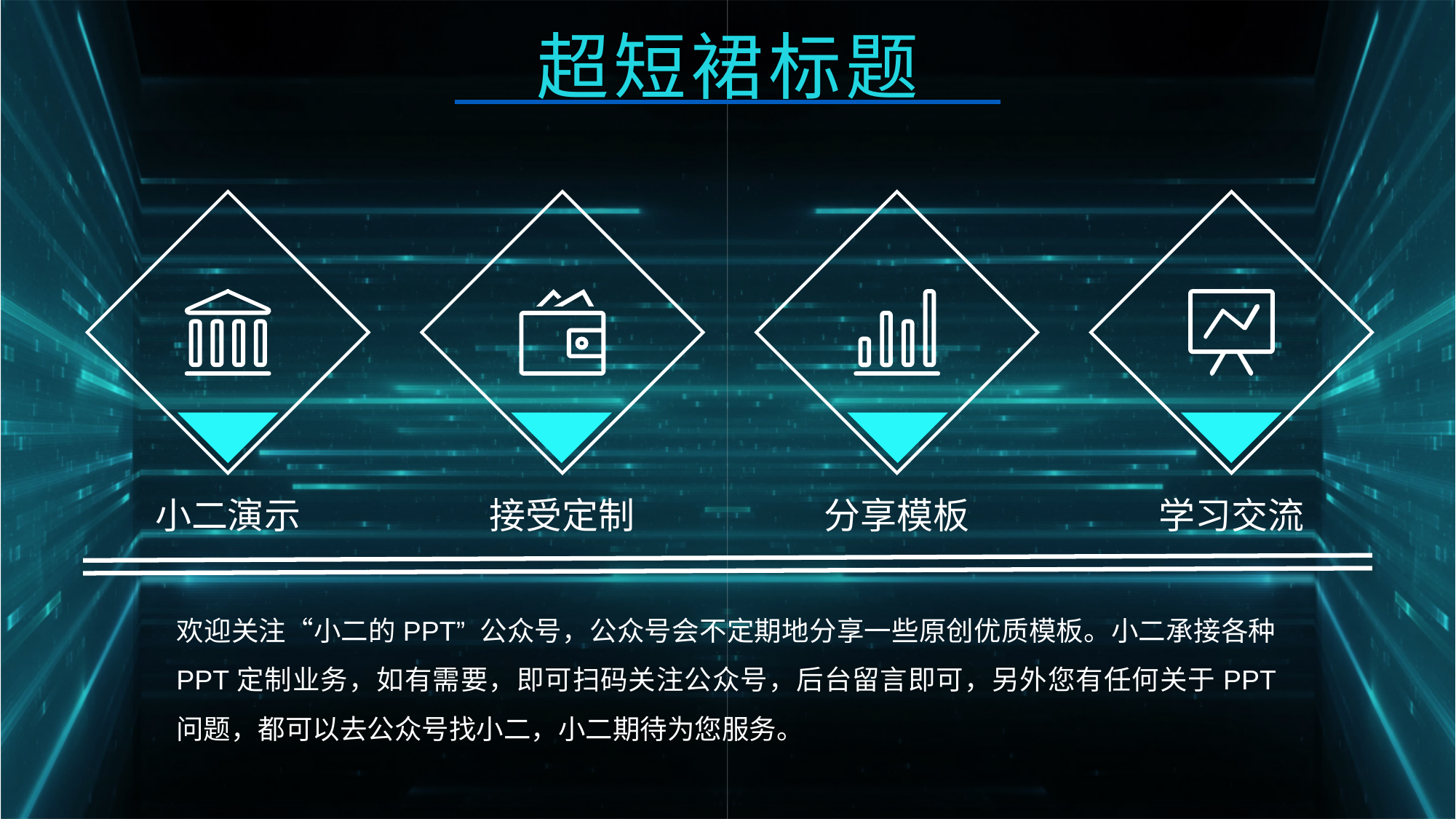

超短裙标题

小二演示
接受定制
分享模板
学习交流
欢迎关注“小二的PPT” 公众号，公众号会不定期地分享一些原创优质模板。小二承接各种PPT定制业务，如有需要，即可扫码关注公众号，后台留言即可，另外您有任何关于PPT问题，都可以去公众号找小二，小二期待为您服务。